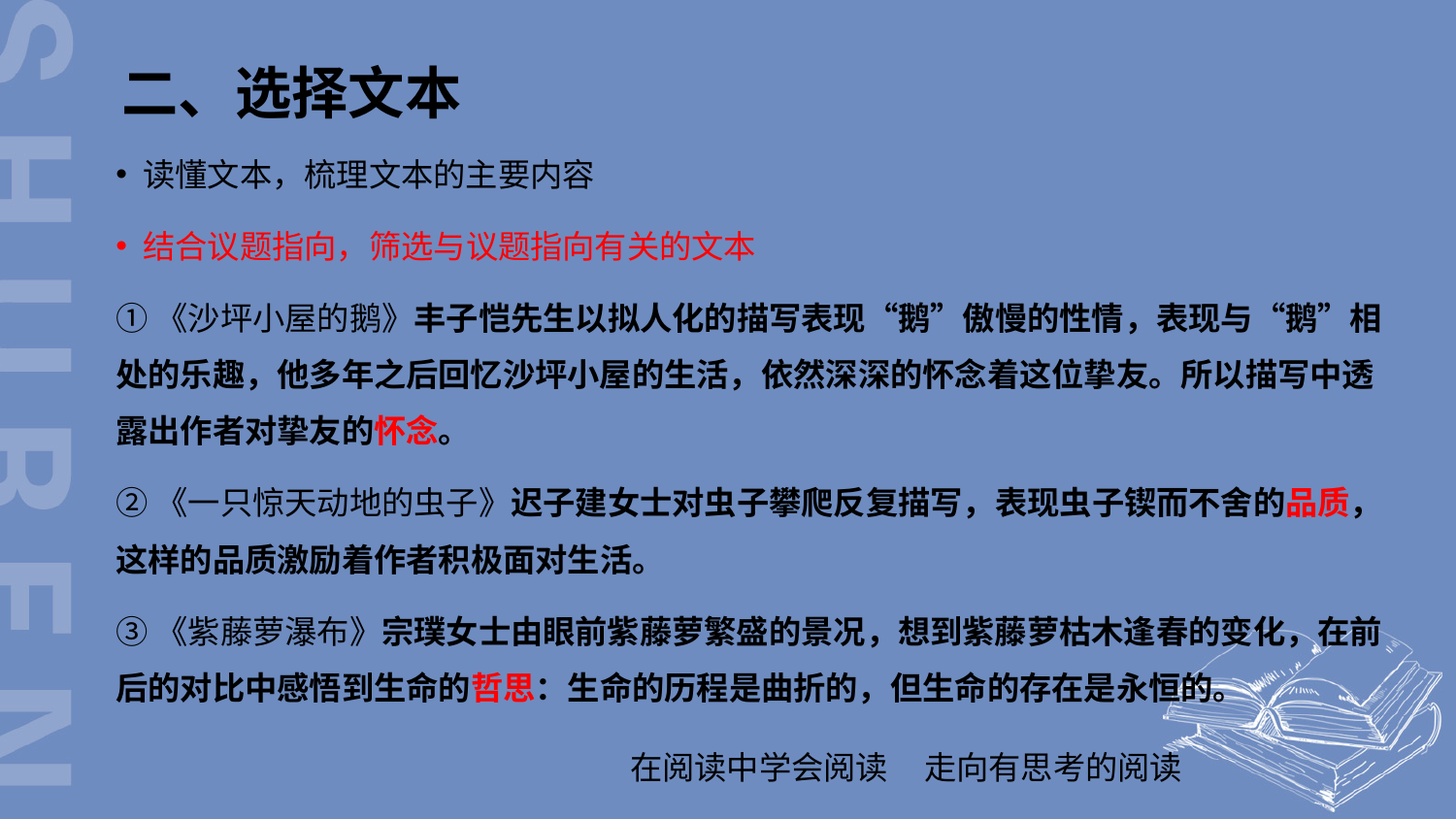

二、选择文本
读懂文本，梳理文本的主要内容
结合议题指向，筛选与议题指向有关的文本
①《沙坪小屋的鹅》丰子恺先生以拟人化的描写表现“鹅”傲慢的性情，表现与“鹅”相处的乐趣，他多年之后回忆沙坪小屋的生活，依然深深的怀念着这位挚友。所以描写中透露出作者对挚友的怀念。
②《一只惊天动地的虫子》迟子建女士对虫子攀爬反复描写，表现虫子锲而不舍的品质，这样的品质激励着作者积极面对生活。
③《紫藤萝瀑布》宗璞女士由眼前紫藤萝繁盛的景况，想到紫藤萝枯木逢春的变化，在前后的对比中感悟到生命的哲思：生命的历程是曲折的，但生命的存在是永恒的。